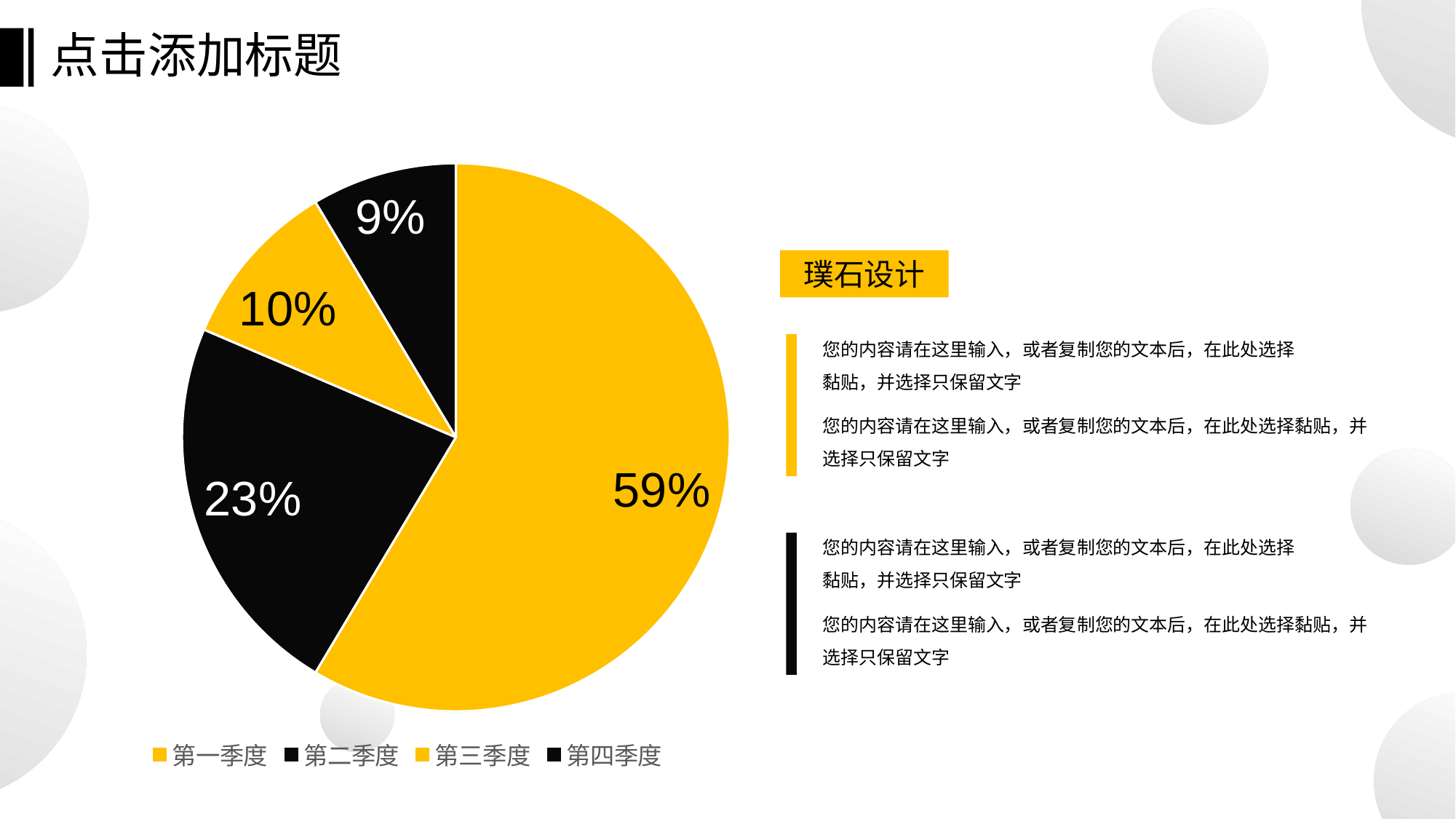

# 点击添加标题

### Chart

| Category | 销售额 |
|---|---|
| 第一季度 | 8.2 |
| 第二季度 | 3.2 |
| 第三季度 | 1.4 |
| 第四季度 | 1.2 |
璞石设计
您的内容请在这里输入，或者复制您的文本后，在此处选择黏贴，并选择只保留文字

您的内容请在这里输入，或者复制您的文本后，在此处选择黏贴，并选择只保留文字
您的内容请在这里输入，或者复制您的文本后，在此处选择黏贴，并选择只保留文字

您的内容请在这里输入，或者复制您的文本后，在此处选择黏贴，并选择只保留文字